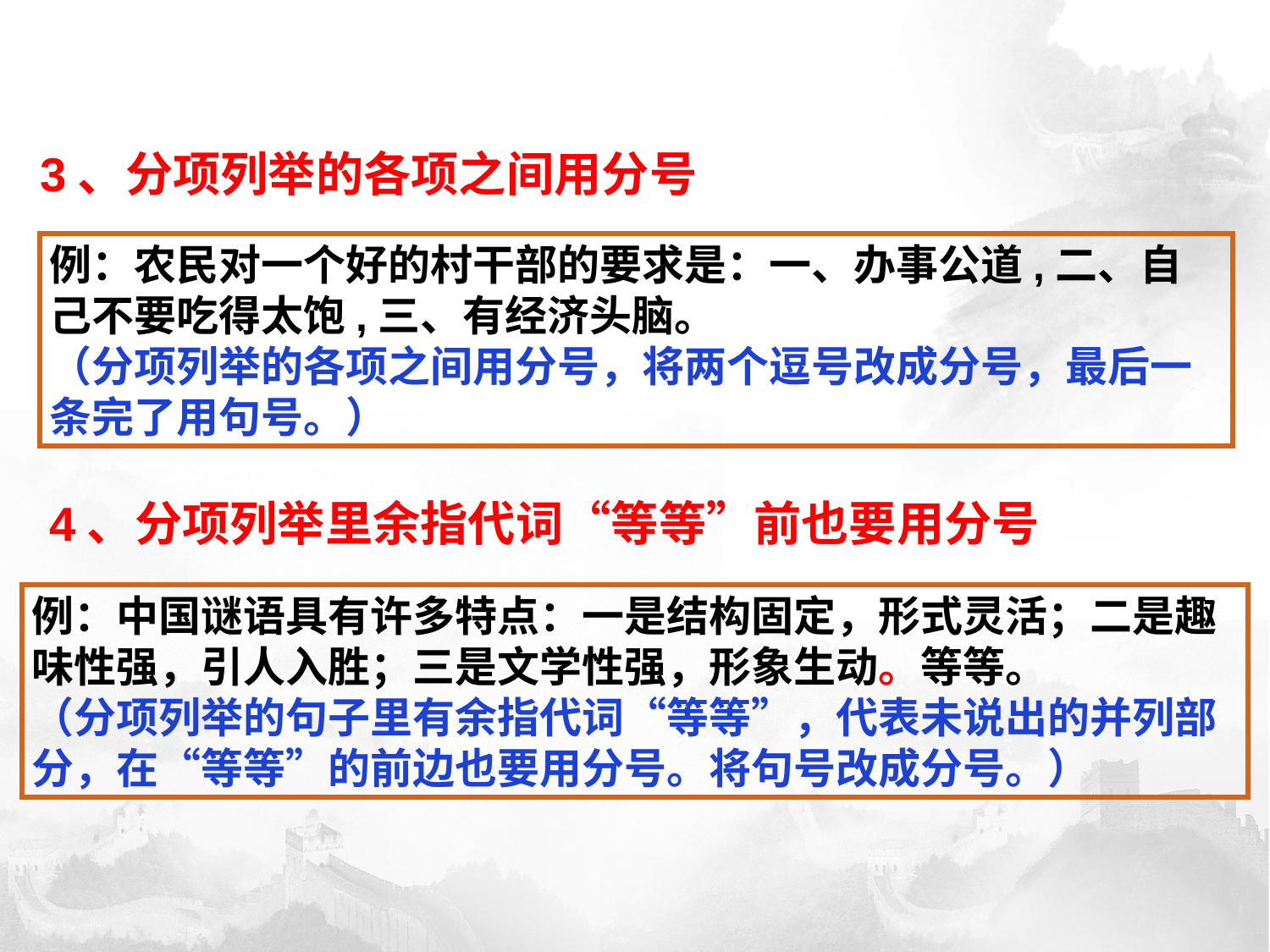

3、分项列举的各项之间用分号
例：农民对一个好的村干部的要求是：一、办事公道,二、自己不要吃得太饱,三、有经济头脑。
（分项列举的各项之间用分号，将两个逗号改成分号，最后一条完了用句号。）
4、分项列举里余指代词“等等”前也要用分号
例：中国谜语具有许多特点：一是结构固定，形式灵活；二是趣味性强，引人入胜；三是文学性强，形象生动。等等。
（分项列举的句子里有余指代词“等等”，代表未说出的并列部分，在“等等”的前边也要用分号。将句号改成分号。）